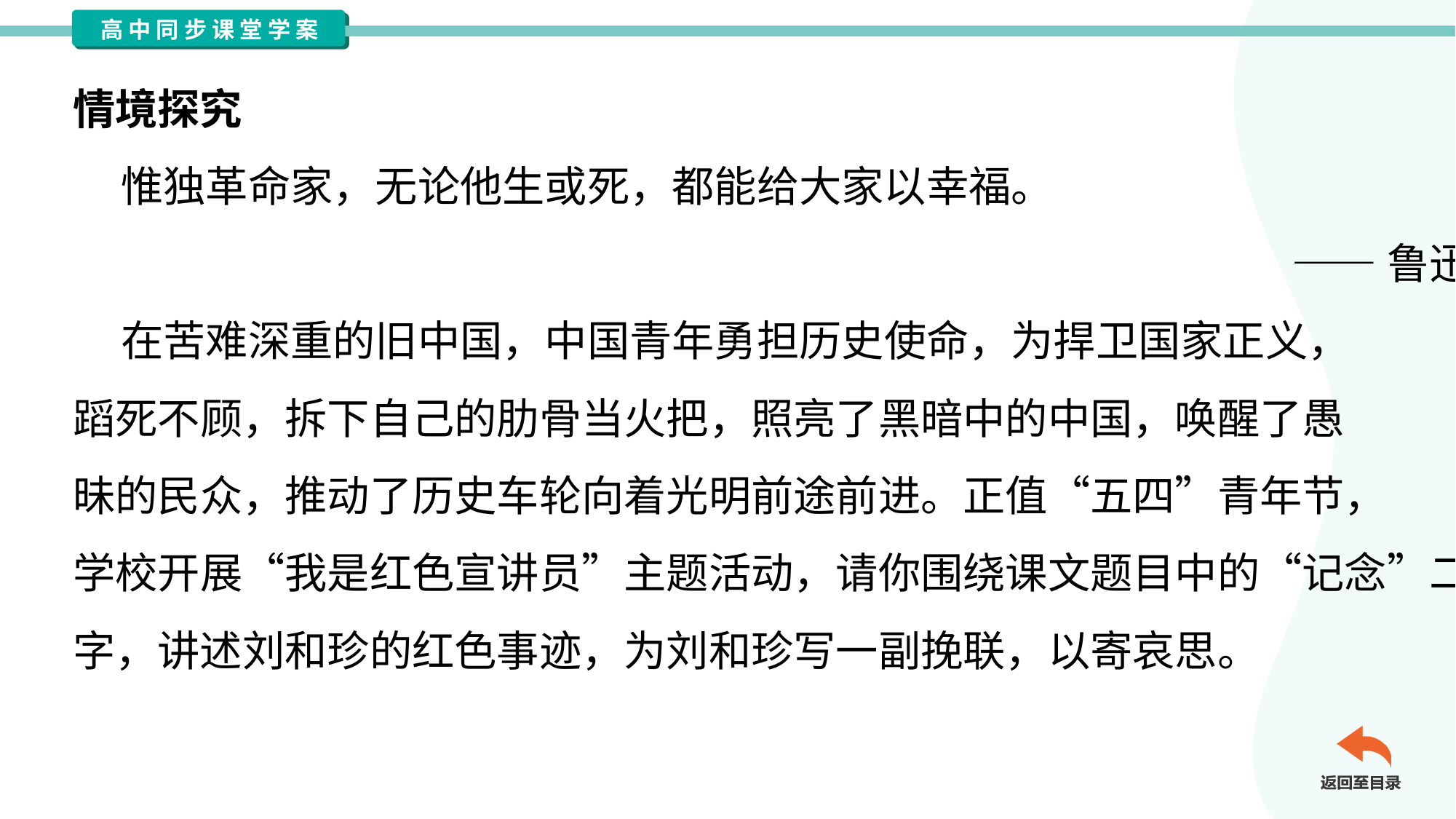

情境探究
    惟独革命家，无论他生或死，都能给大家以幸福。
——鲁迅
    在苦难深重的旧中国，中国青年勇担历史使命，为捍卫国家正义，
蹈死不顾，拆下自己的肋骨当火把，照亮了黑暗中的中国，唤醒了愚
昧的民众，推动了历史车轮向着光明前途前进。正值“五四”青年节，
学校开展“我是红色宣讲员”主题活动，请你围绕课文题目中的“记念”二
字，讲述刘和珍的红色事迹，为刘和珍写一副挽联，以寄哀思。